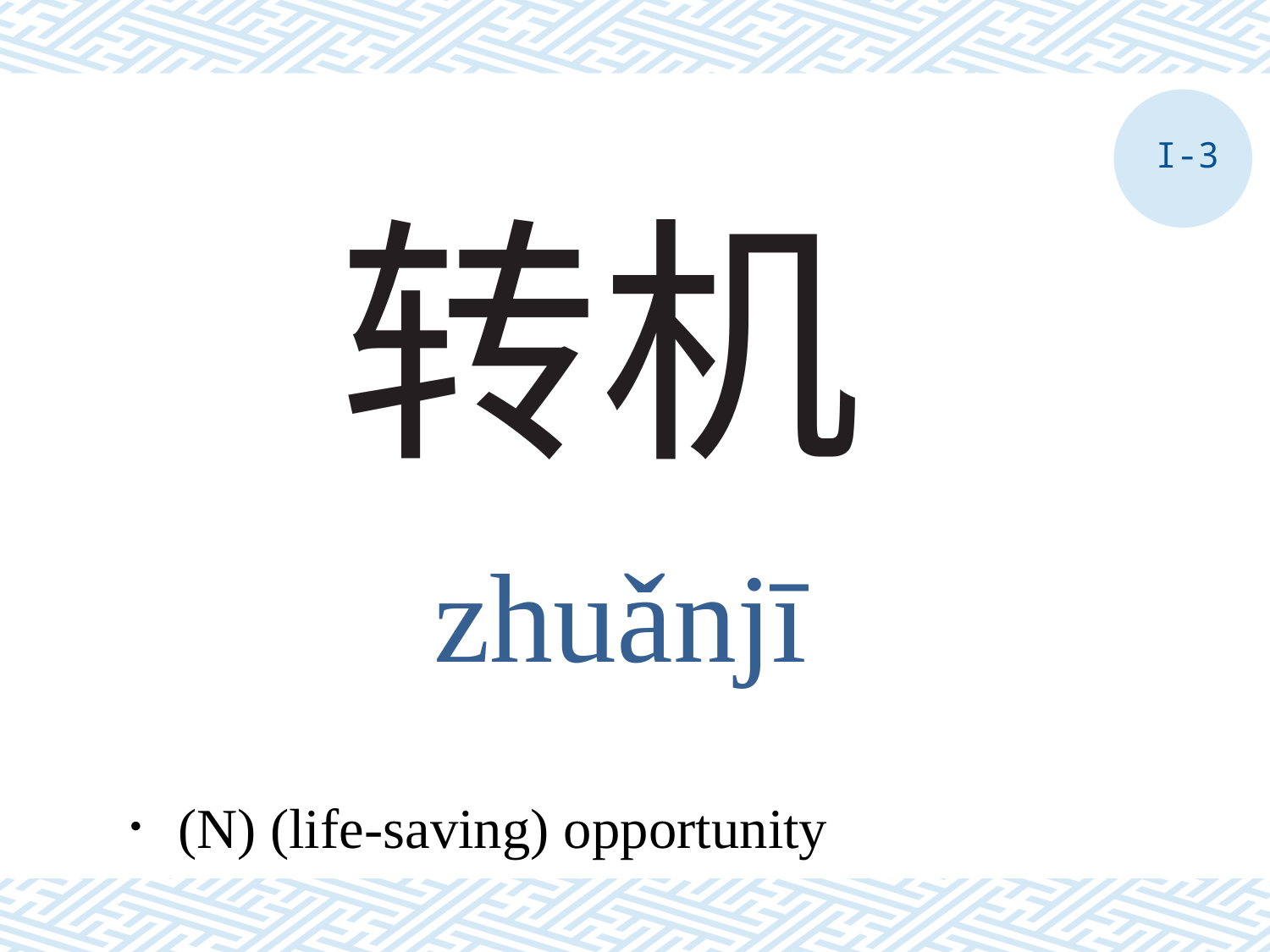

I-3

# 转机
zhuǎnjī
．(N) (life-saving) opportunity